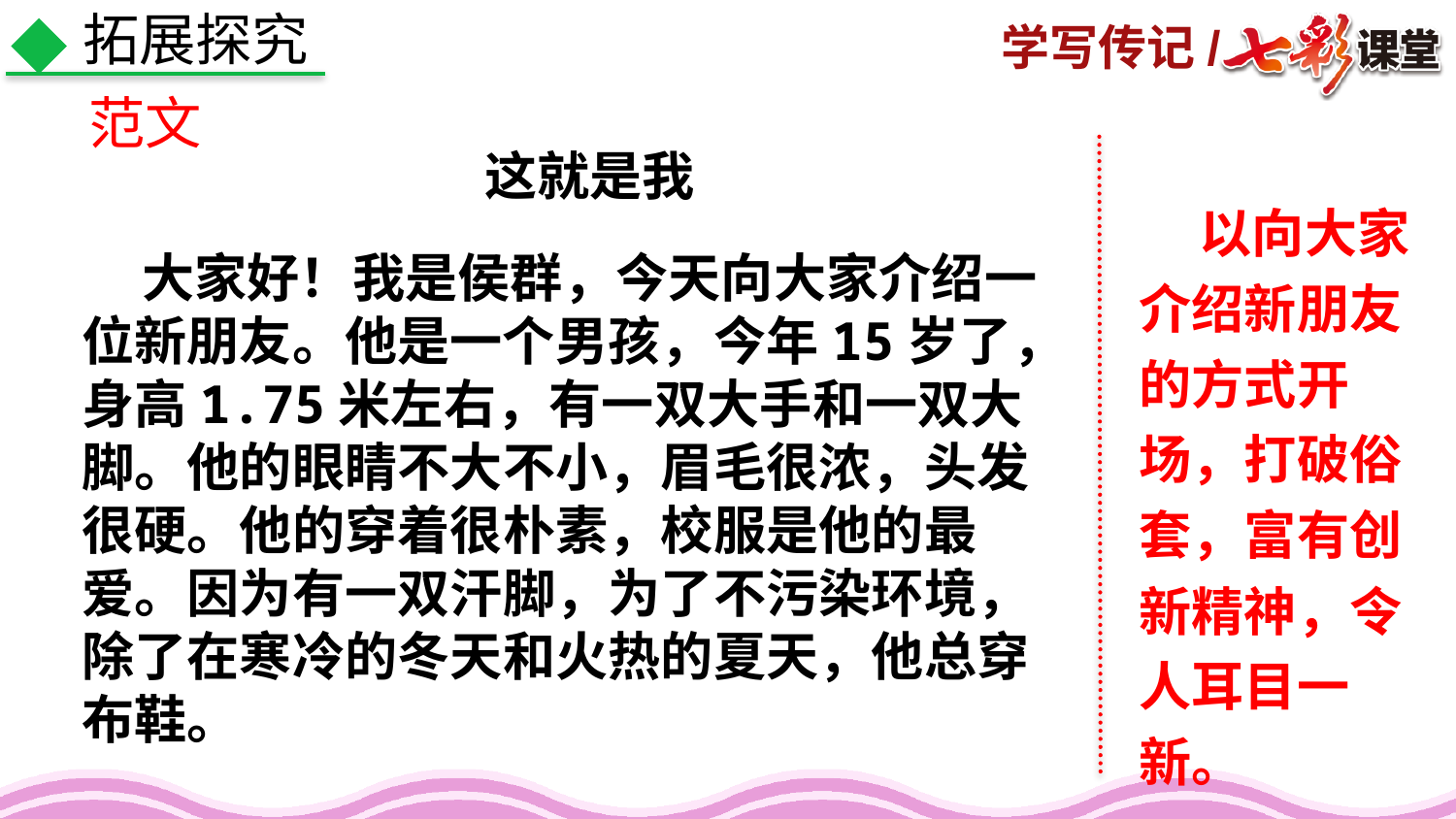

拓展探究

范文
这就是我
    以向大家介绍新朋友的方式开场，打破俗套，富有创新精神，令人耳目一新。
    大家好！我是侯群，今天向大家介绍一位新朋友。他是一个男孩，今年15岁了，身高1.75米左右，有一双大手和一双大脚。他的眼睛不大不小，眉毛很浓，头发很硬。他的穿着很朴素，校服是他的最爱。因为有一双汗脚，为了不污染环境，除了在寒冷的冬天和火热的夏天，他总穿布鞋。